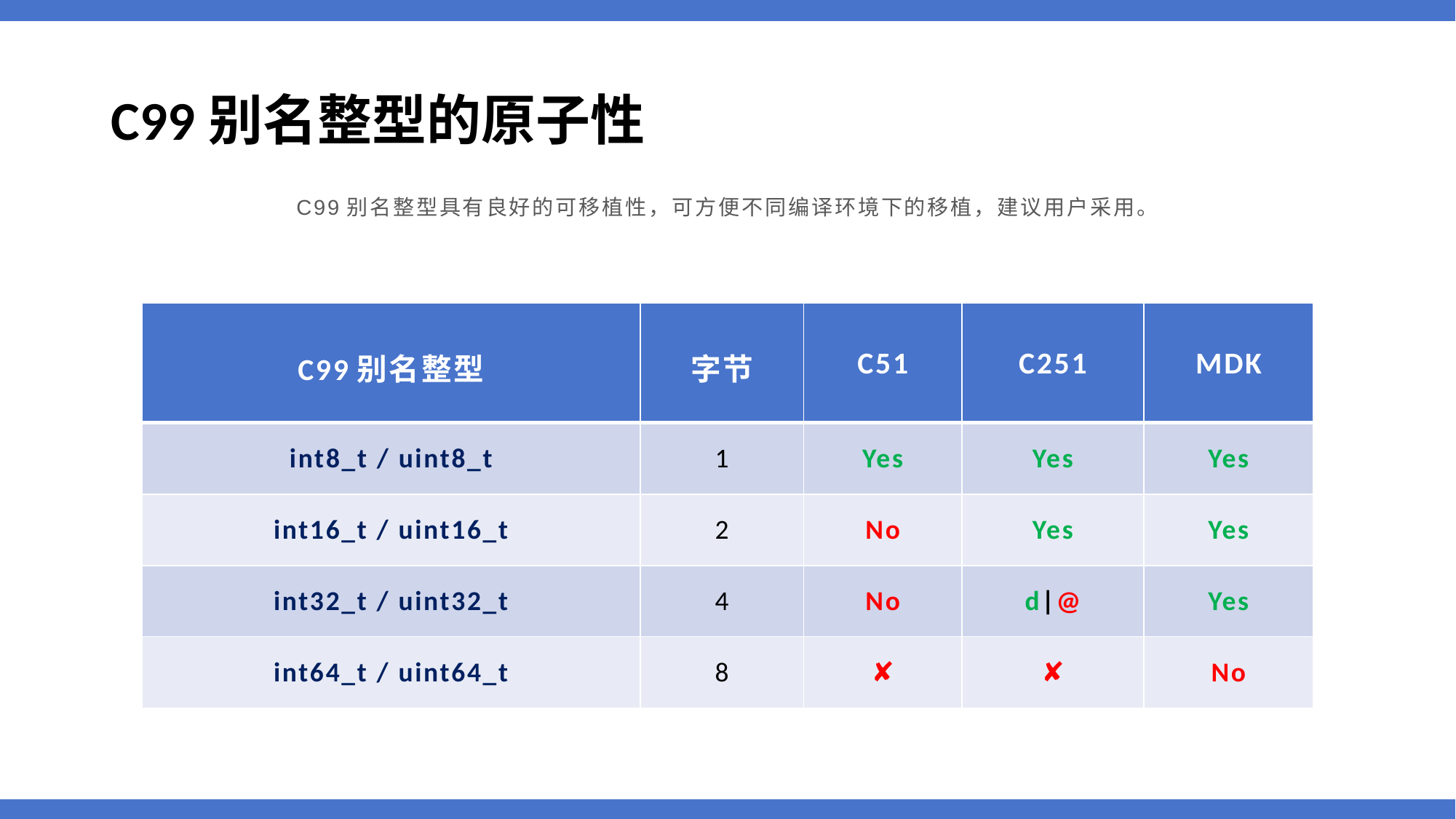

# C99别名整型的原子性
C99别名整型具有良好的可移植性，可方便不同编译环境下的移植，建议用户采用。
| C99别名整型 | 字节 | C51 | C251 | MDK |
| --- | --- | --- | --- | --- |
| int8\_t / uint8\_t | 1 | Yes | Yes | Yes |
| int16\_t / uint16\_t | 2 | No | Yes | Yes |
| int32\_t / uint32\_t | 4 | No | d|@ | Yes |
| int64\_t / uint64\_t | 8 | ✘ | ✘ | No |